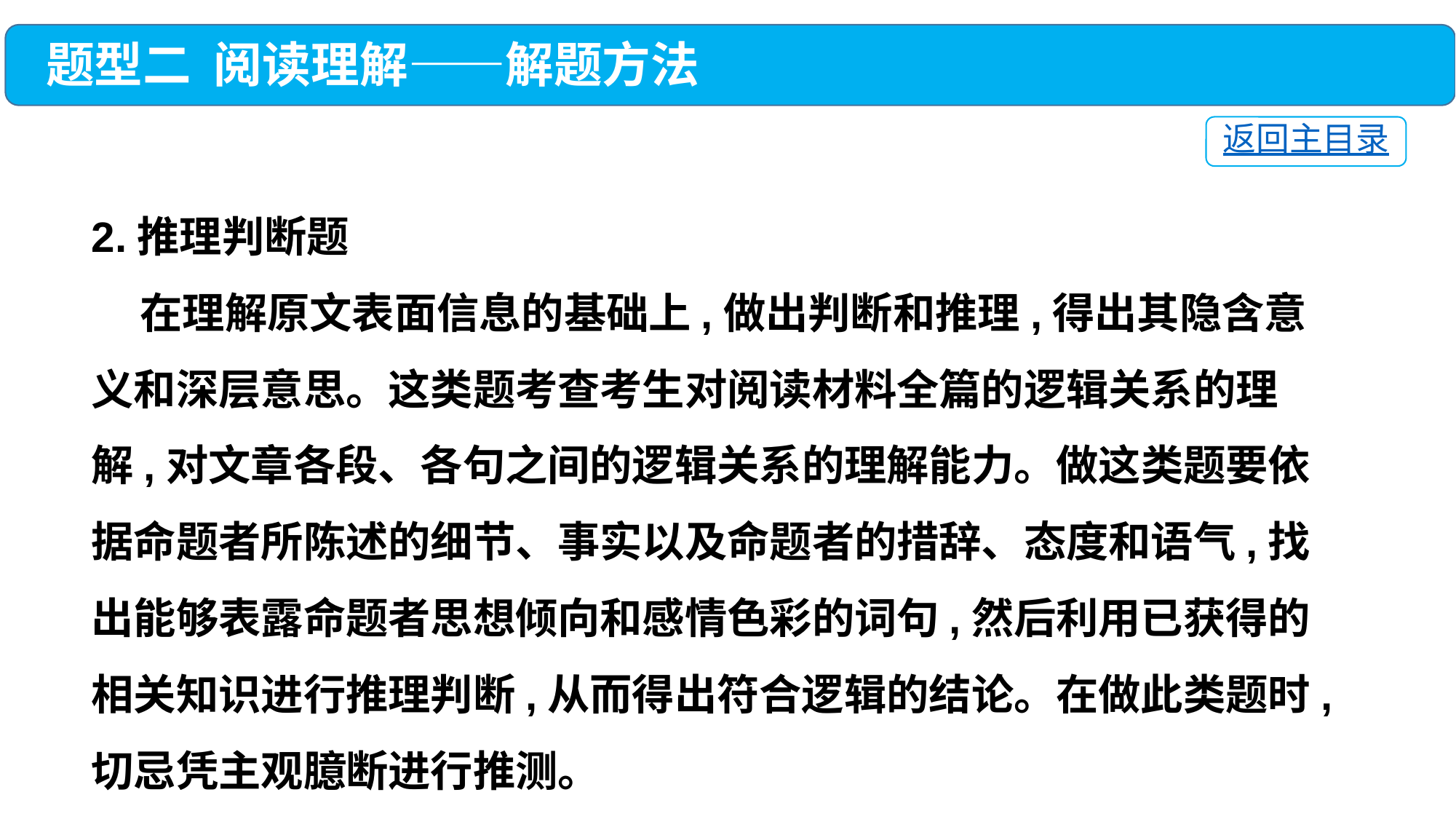

题型二  阅读理解——解题方法
返回主目录
2.推理判断题
    在理解原文表面信息的基础上,做出判断和推理,得出其隐含意义和深层意思。这类题考查考生对阅读材料全篇的逻辑关系的理解,对文章各段、各句之间的逻辑关系的理解能力。做这类题要依据命题者所陈述的细节、事实以及命题者的措辞、态度和语气,找出能够表露命题者思想倾向和感情色彩的词句,然后利用已获得的相关知识进行推理判断,从而得出符合逻辑的结论。在做此类题时,切忌凭主观臆断进行推测。